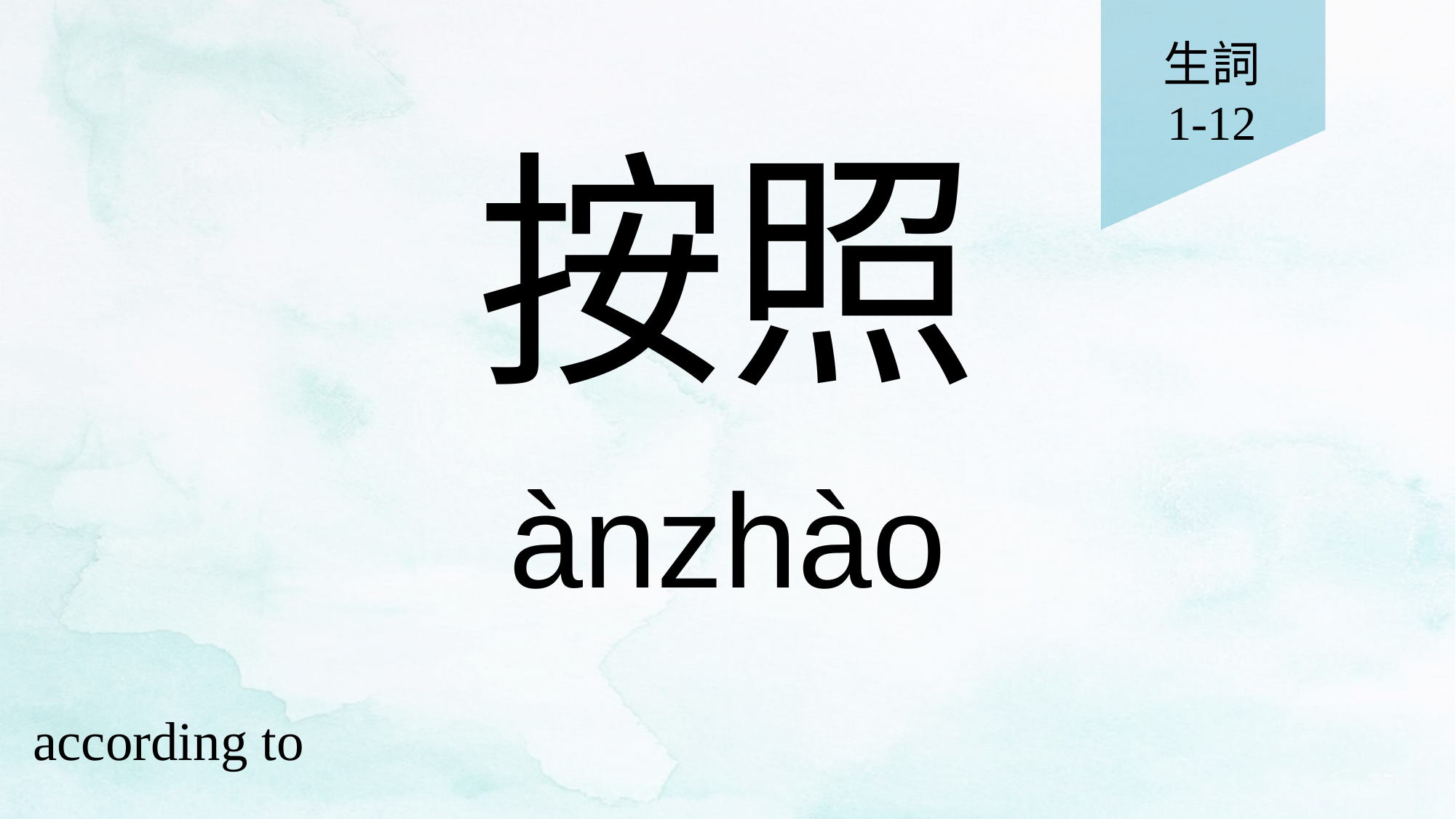

生詞
1-12
# 按照
ànzhào
according to